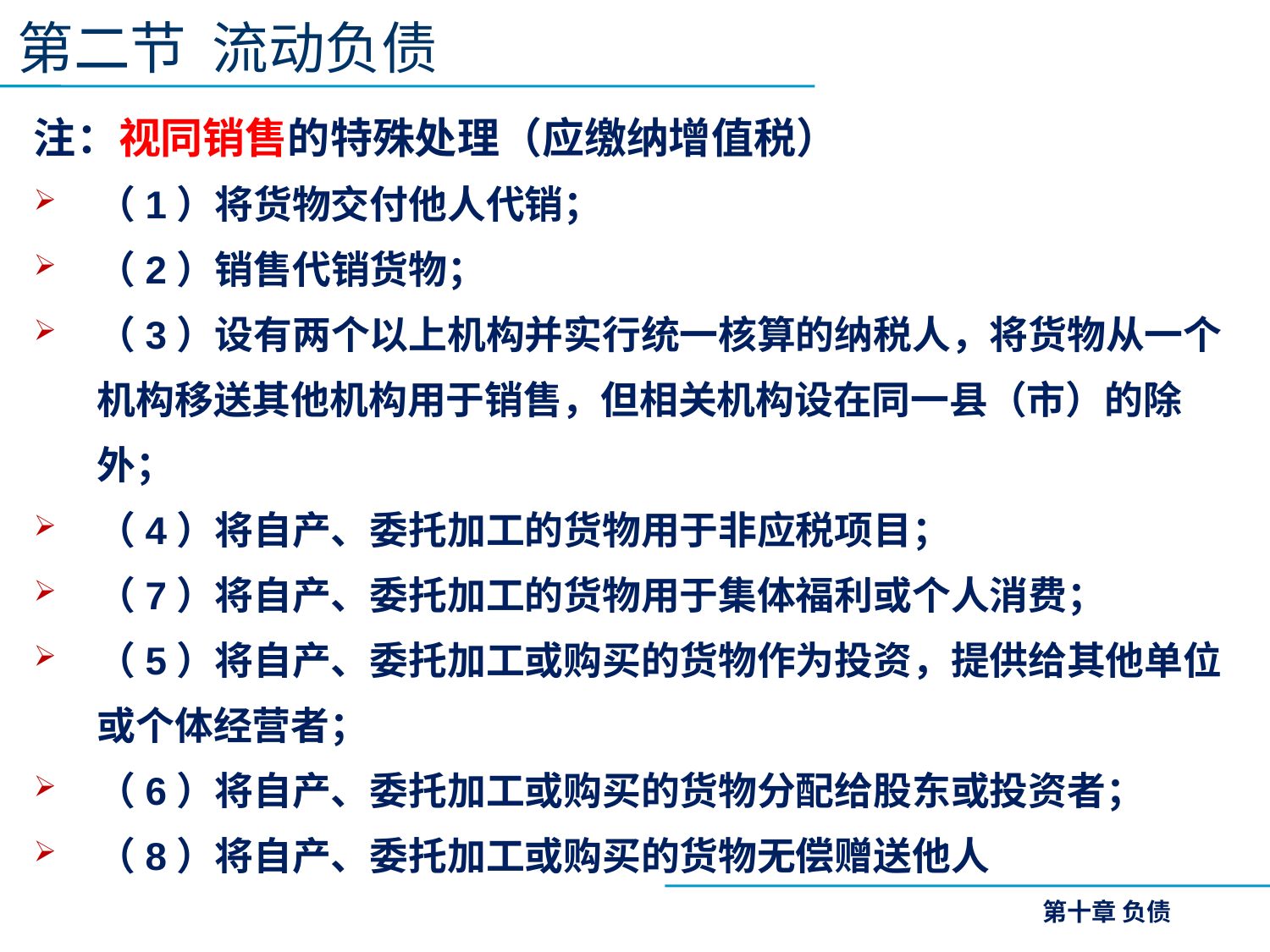

第二节  流动负债
注：视同销售的特殊处理（应缴纳增值税）
（1）将货物交付他人代销；
（2）销售代销货物；
（3）设有两个以上机构并实行统一核算的纳税人，将货物从一个机构移送其他机构用于销售，但相关机构设在同一县（市）的除外；
（4）将自产、委托加工的货物用于非应税项目；
（7）将自产、委托加工的货物用于集体福利或个人消费；
（5）将自产、委托加工或购买的货物作为投资，提供给其他单位或个体经营者；
（6）将自产、委托加工或购买的货物分配给股东或投资者；
（8）将自产、委托加工或购买的货物无偿赠送他人